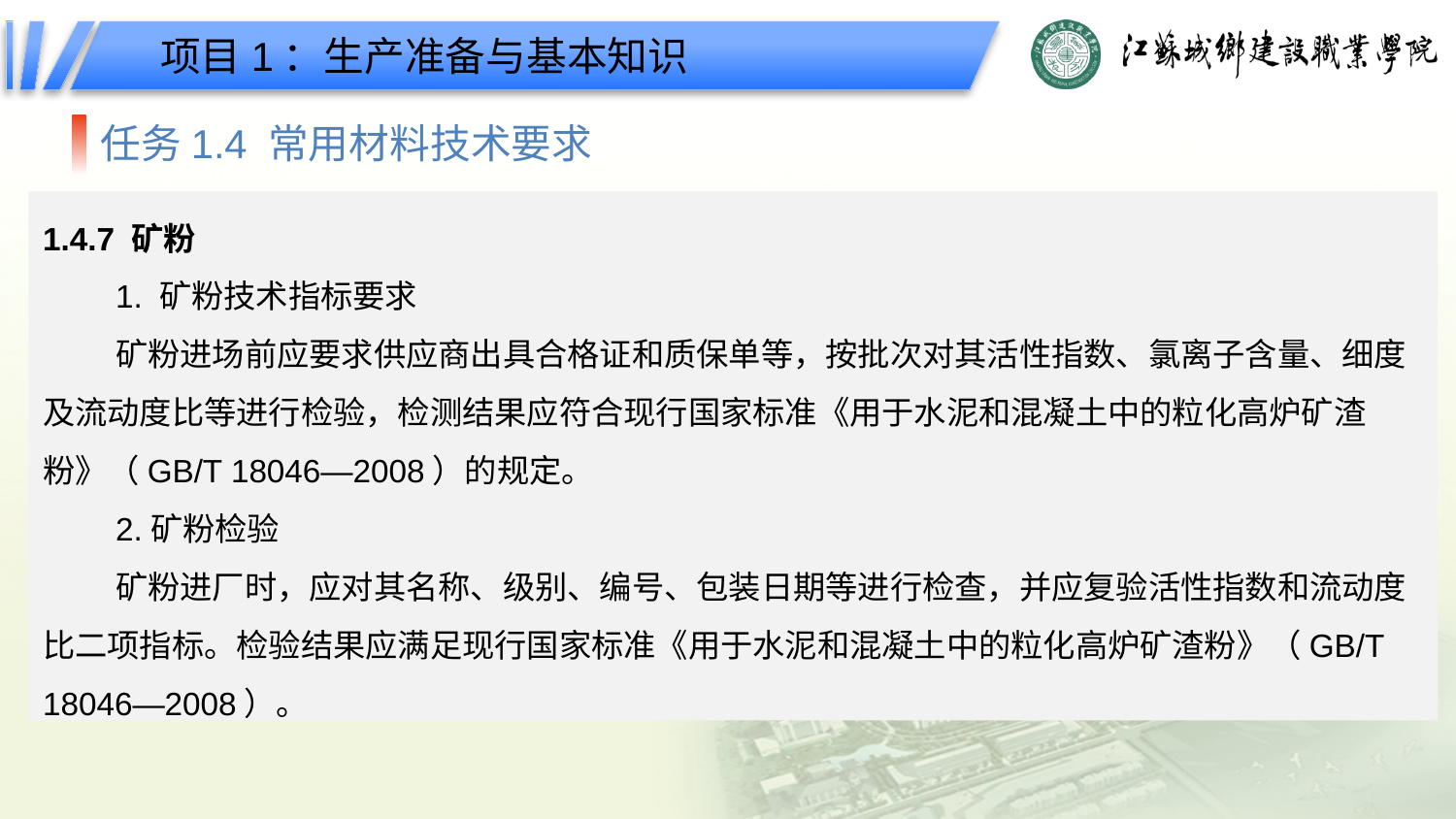

项目1：生产准备与基本知识
任务1.4 常用材料技术要求

1.4.7 矿粉
1. 矿粉技术指标要求
矿粉进场前应要求供应商出具合格证和质保单等，按批次对其活性指数、氯离子含量、细度及流动度比等进行检验，检测结果应符合现行国家标准《用于水泥和混凝土中的粒化高炉矿渣粉》（GB/T 18046—2008）的规定。
2.矿粉检验
矿粉进厂时，应对其名称、级别、编号、包装日期等进行检查，并应复验活性指数和流动度比二项指标。检验结果应满足现行国家标准《用于水泥和混凝土中的粒化高炉矿渣粉》（GB/T 18046—2008）。